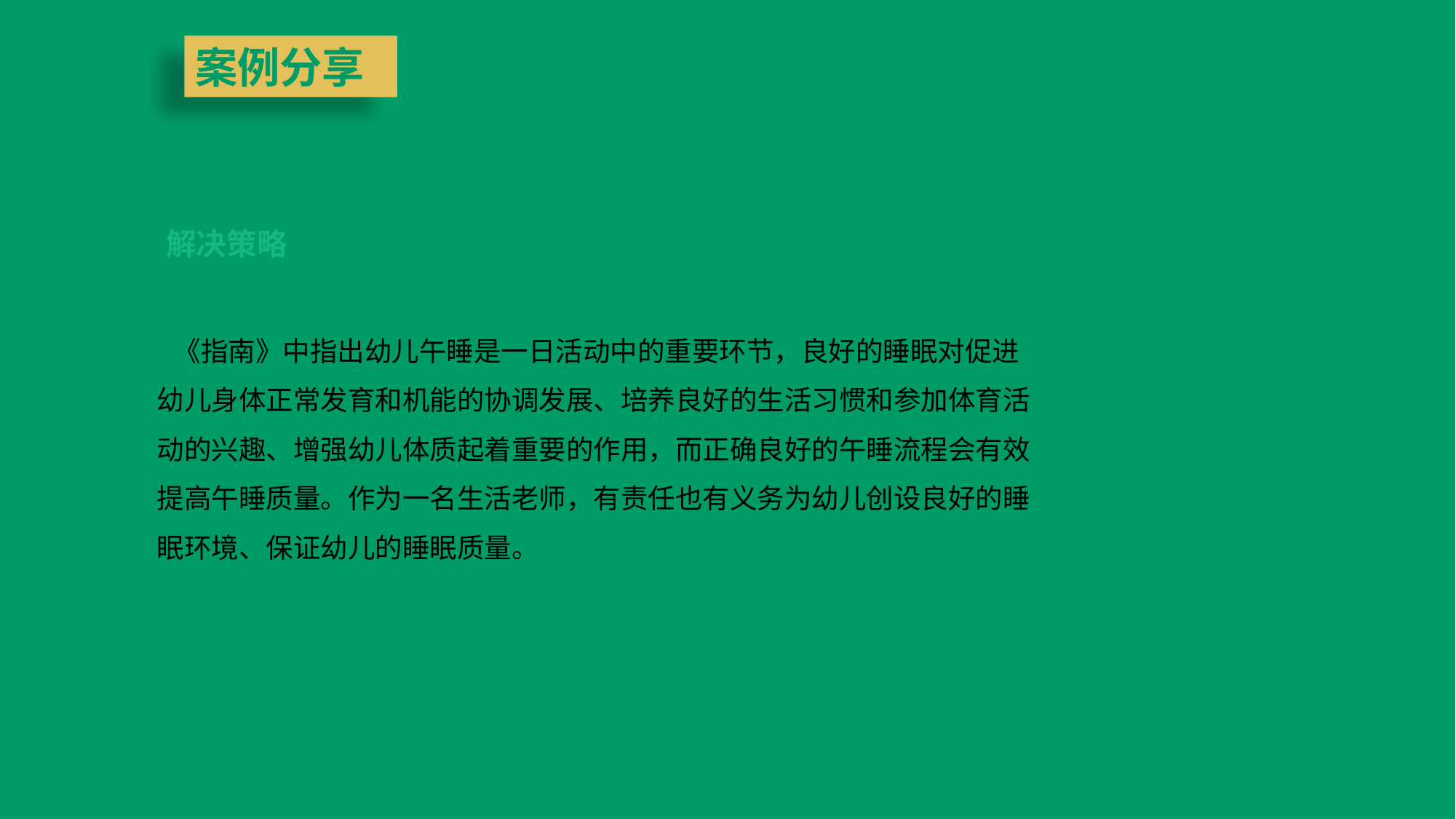

案例分享
解决策略

  《指南》中指出幼儿午睡是一日活动中的重要环节，良好的睡眠对促进幼儿身体正常发育和机能的协调发展、培养良好的生活习惯和参加体育活动的兴趣、增强幼儿体质起着重要的作用，而正确良好的午睡流程会有效提高午睡质量。作为一名生活老师，有责任也有义务为幼儿创设良好的睡眠环境、保证幼儿的睡眠质量。

INDUCTION TRAINING